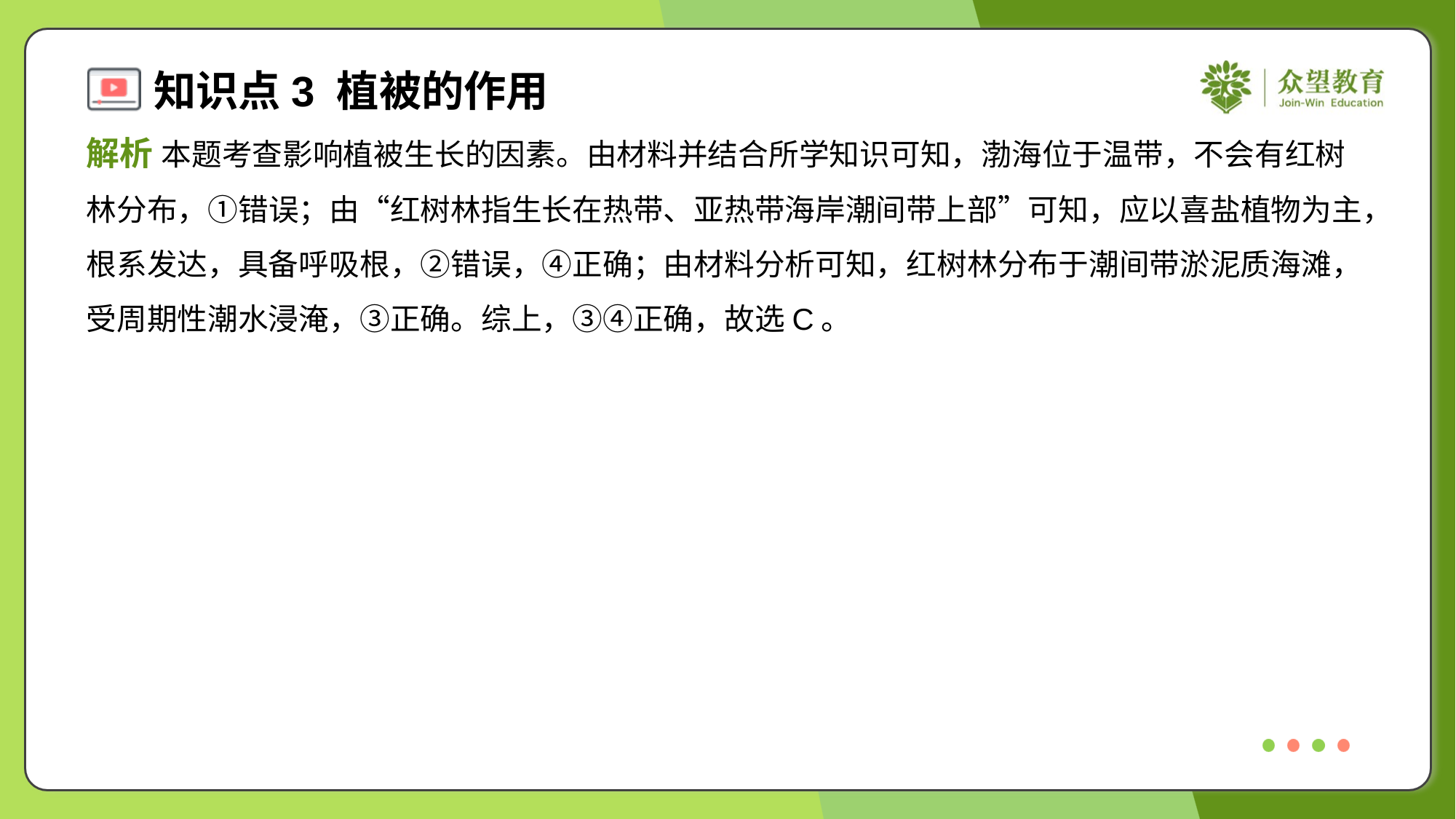

解析 本题考查影响植被生长的因素。由材料并结合所学知识可知，渤海位于温带，不会有红树
林分布，①错误；由“红树林指生长在热带、亚热带海岸潮间带上部”可知，应以喜盐植物为主，
根系发达，具备呼吸根，②错误，④正确；由材料分析可知，红树林分布于潮间带淤泥质海滩，
受周期性潮水浸淹，③正确。综上，③④正确，故选C。